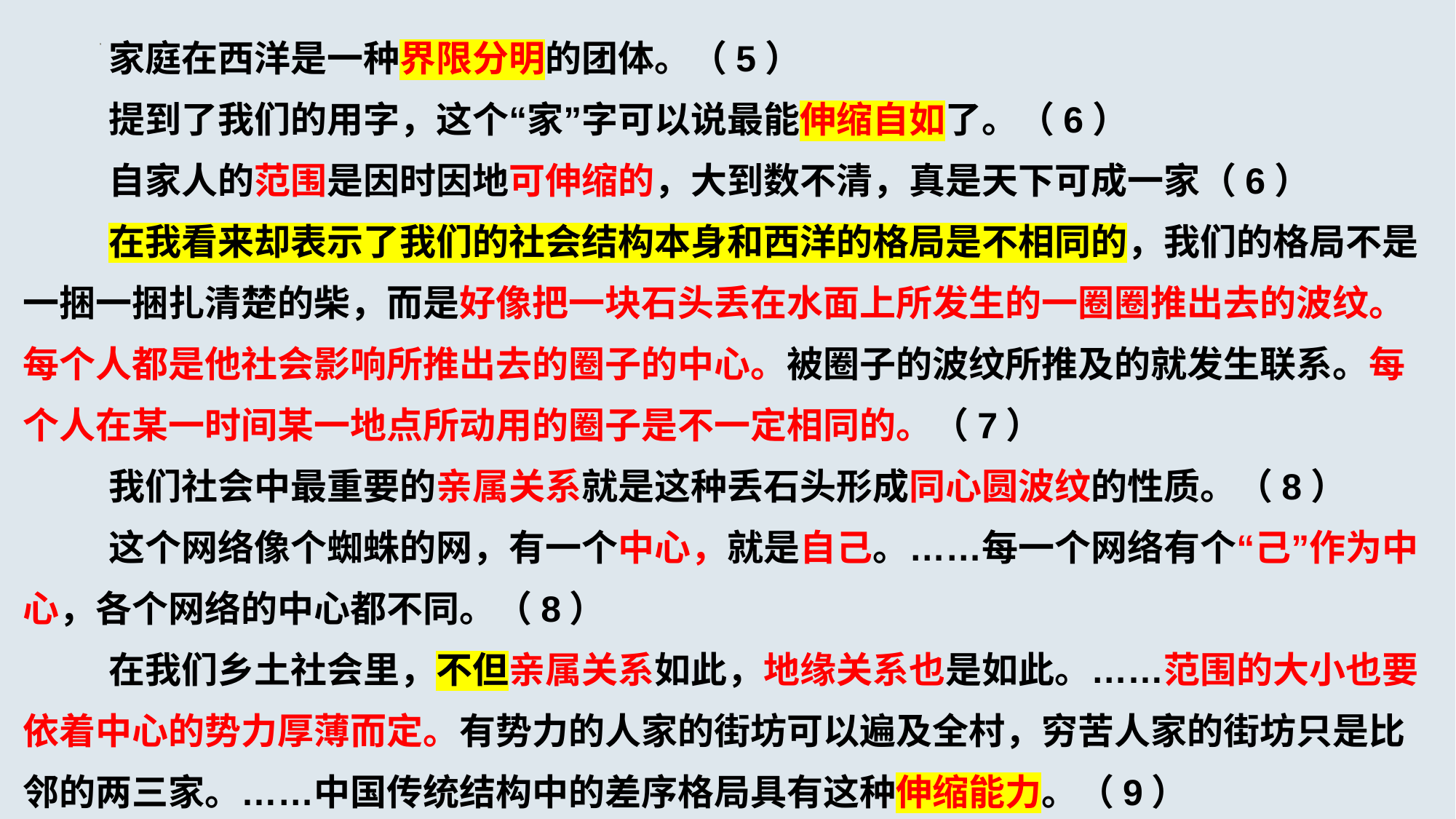

家庭在西洋是一种界限分明的团体。（5）
提到了我们的用字，这个“家”字可以说最能伸缩自如了。（6）
自家人的范围是因时因地可伸缩的，大到数不清，真是天下可成一家（6）
在我看来却表示了我们的社会结构本身和西洋的格局是不相同的，我们的格局不是一捆一捆扎清楚的柴，而是好像把一块石头丢在水面上所发生的一圈圈推出去的波纹。每个人都是他社会影响所推出去的圈子的中心。被圈子的波纹所推及的就发生联系。每个人在某一时间某一地点所动用的圈子是不一定相同的。（7）
我们社会中最重要的亲属关系就是这种丢石头形成同心圆波纹的性质。（8）
这个网络像个蜘蛛的网，有一个中心，就是自己。……每一个网络有个“己”作为中心，各个网络的中心都不同。（8）
在我们乡土社会里，不但亲属关系如此，地缘关系也是如此。……范围的大小也要依着中心的势力厚薄而定。有势力的人家的街坊可以遍及全村，穷苦人家的街坊只是比邻的两三家。……中国传统结构中的差序格局具有这种伸缩能力。（9）